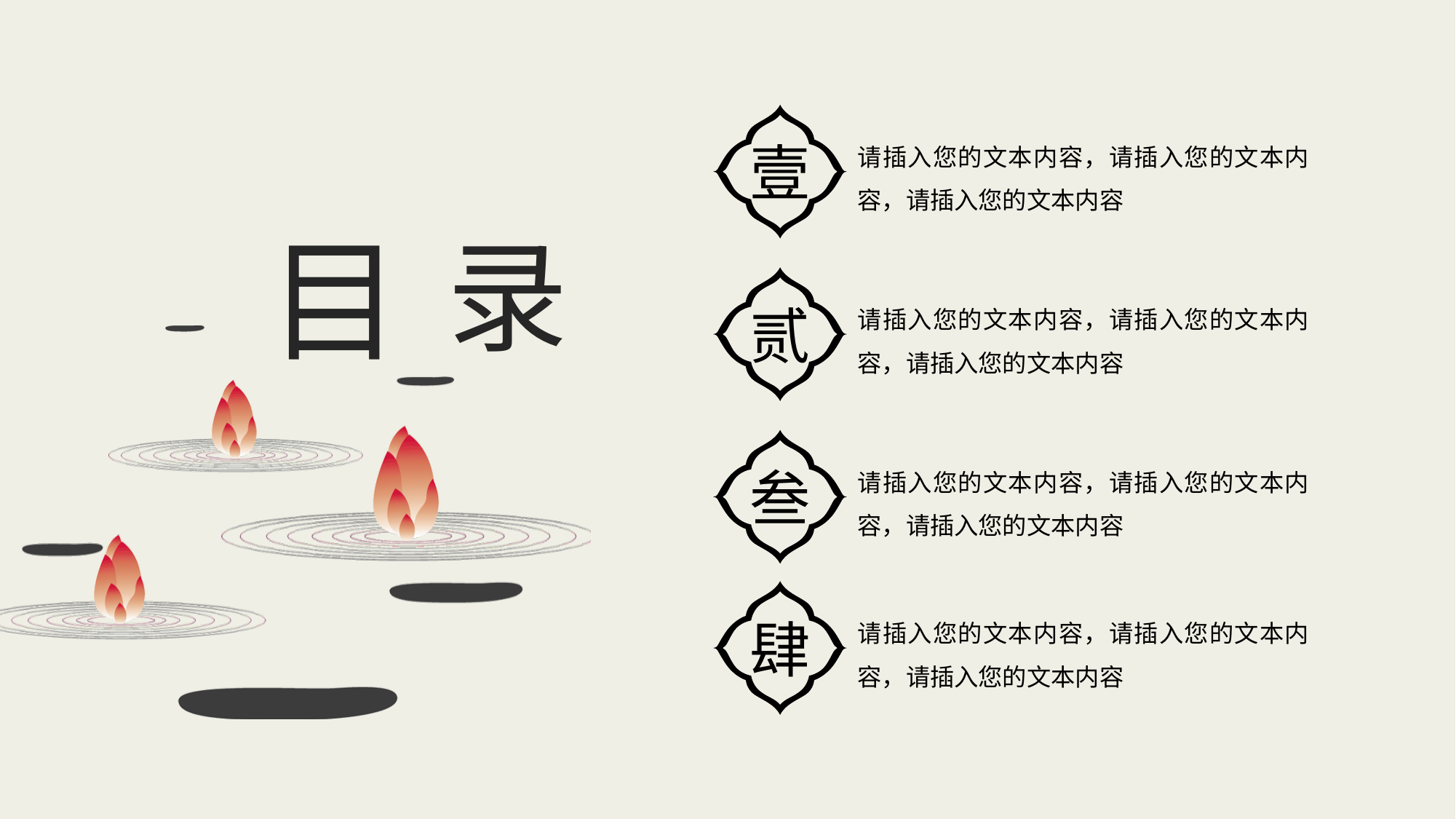

壹
请插入您的文本内容，请插入您的文本内容，请插入您的文本内容
目
录
贰
请插入您的文本内容，请插入您的文本内容，请插入您的文本内容
叁
请插入您的文本内容，请插入您的文本内容，请插入您的文本内容
肆
请插入您的文本内容，请插入您的文本内容，请插入您的文本内容